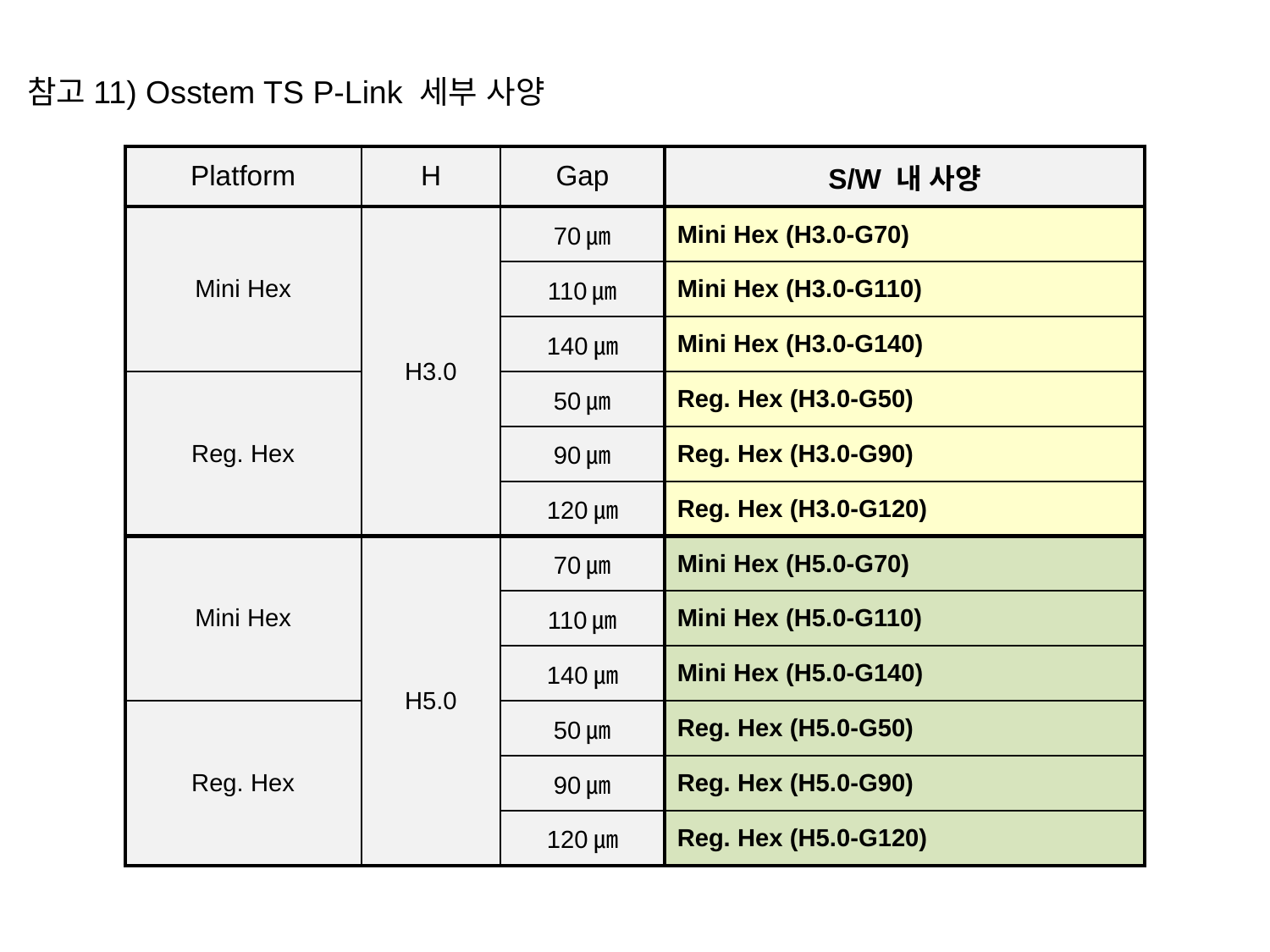

참고11) Osstem TS P-Link 세부 사양
| Platform | H | Gap | S/W 내 사양 |
| --- | --- | --- | --- |
| Mini Hex | H3.0 | 70㎛ | Mini Hex (H3.0-G70) |
|  |  | 110㎛ | Mini Hex (H3.0-G110) |
|  |  | 140㎛ | Mini Hex (H3.0-G140) |
| Reg. Hex |  | 50㎛ | Reg. Hex (H3.0-G50) |
|  |  | 90㎛ | Reg. Hex (H3.0-G90) |
|  |  | 120㎛ | Reg. Hex (H3.0-G120) |
| Mini Hex | H5.0 | 70㎛ | Mini Hex (H5.0-G70) |
|  |  | 110㎛ | Mini Hex (H5.0-G110) |
|  |  | 140㎛ | Mini Hex (H5.0-G140) |
| Reg. Hex |  | 50㎛ | Reg. Hex (H5.0-G50) |
|  |  | 90㎛ | Reg. Hex (H5.0-G90) |
|  |  | 120㎛ | Reg. Hex (H5.0-G120) |